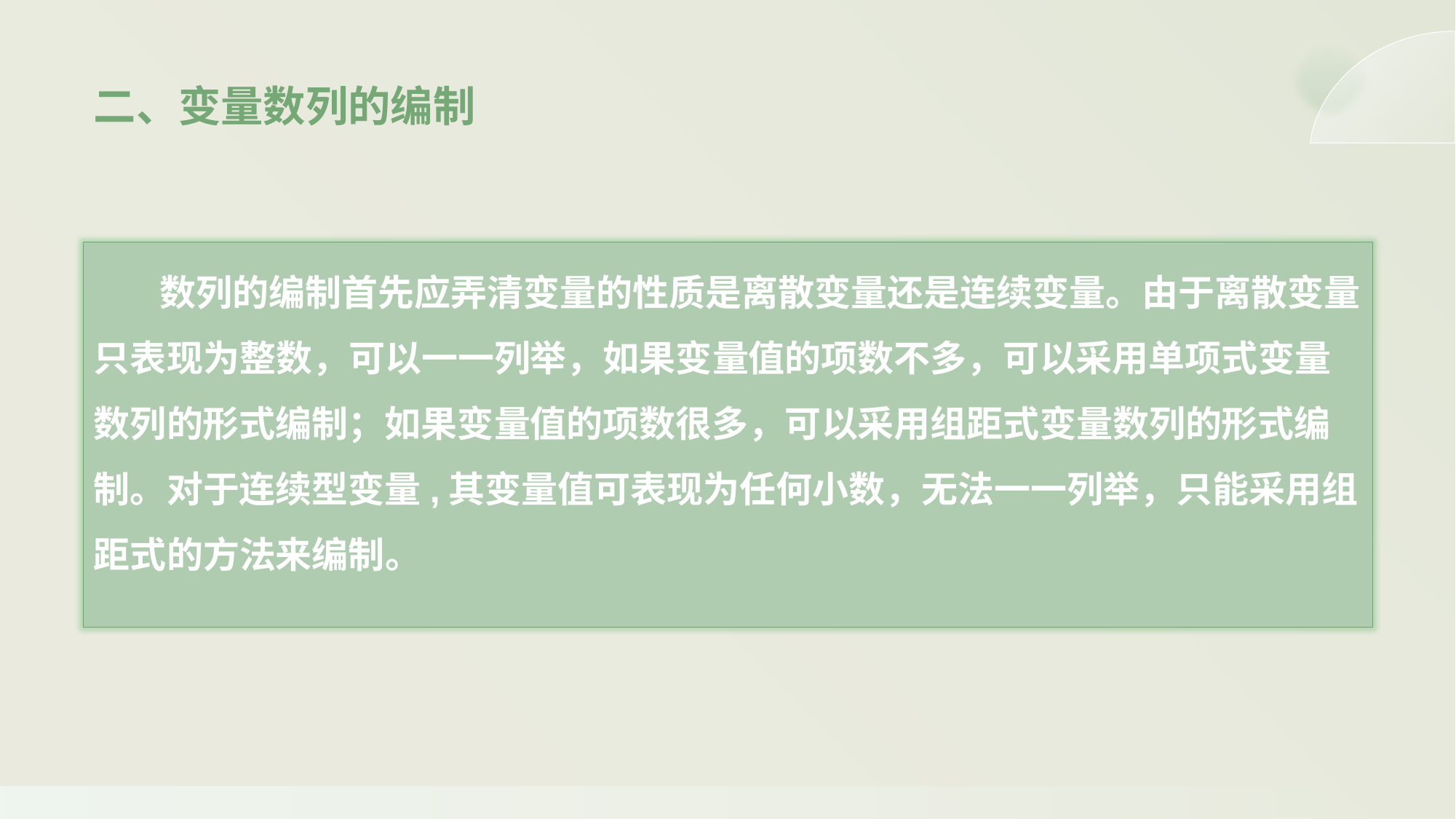

二、变量数列的编制

       数列的编制首先应弄清变量的性质是离散变量还是连续变量。由于离散变量只表现为整数，可以一一列举，如果变量值的项数不多，可以采用单项式变量数列的形式编制；如果变量值的项数很多，可以采用组距式变量数列的形式编制。对于连续型变量,其变量值可表现为任何小数，无法一一列举，只能采用组距式的方法来编制。